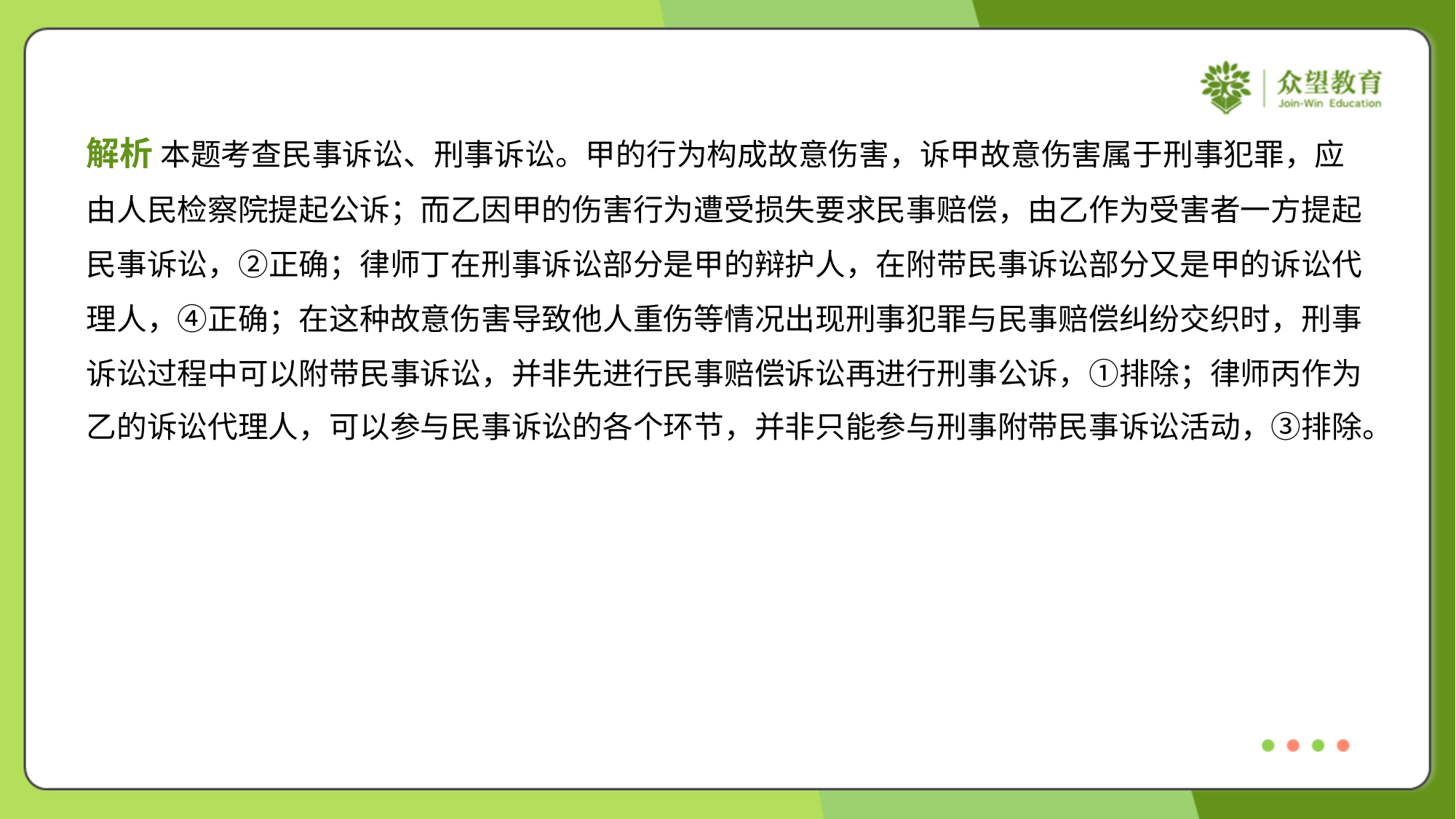

解析 本题考查民事诉讼、刑事诉讼。甲的行为构成故意伤害，诉甲故意伤害属于刑事犯罪，应
由人民检察院提起公诉；而乙因甲的伤害行为遭受损失要求民事赔偿，由乙作为受害者一方提起
民事诉讼，②正确；律师丁在刑事诉讼部分是甲的辩护人，在附带民事诉讼部分又是甲的诉讼代
理人，④正确；在这种故意伤害导致他人重伤等情况出现刑事犯罪与民事赔偿纠纷交织时，刑事
诉讼过程中可以附带民事诉讼，并非先进行民事赔偿诉讼再进行刑事公诉，①排除；律师丙作为
乙的诉讼代理人，可以参与民事诉讼的各个环节，并非只能参与刑事附带民事诉讼活动，③排除。